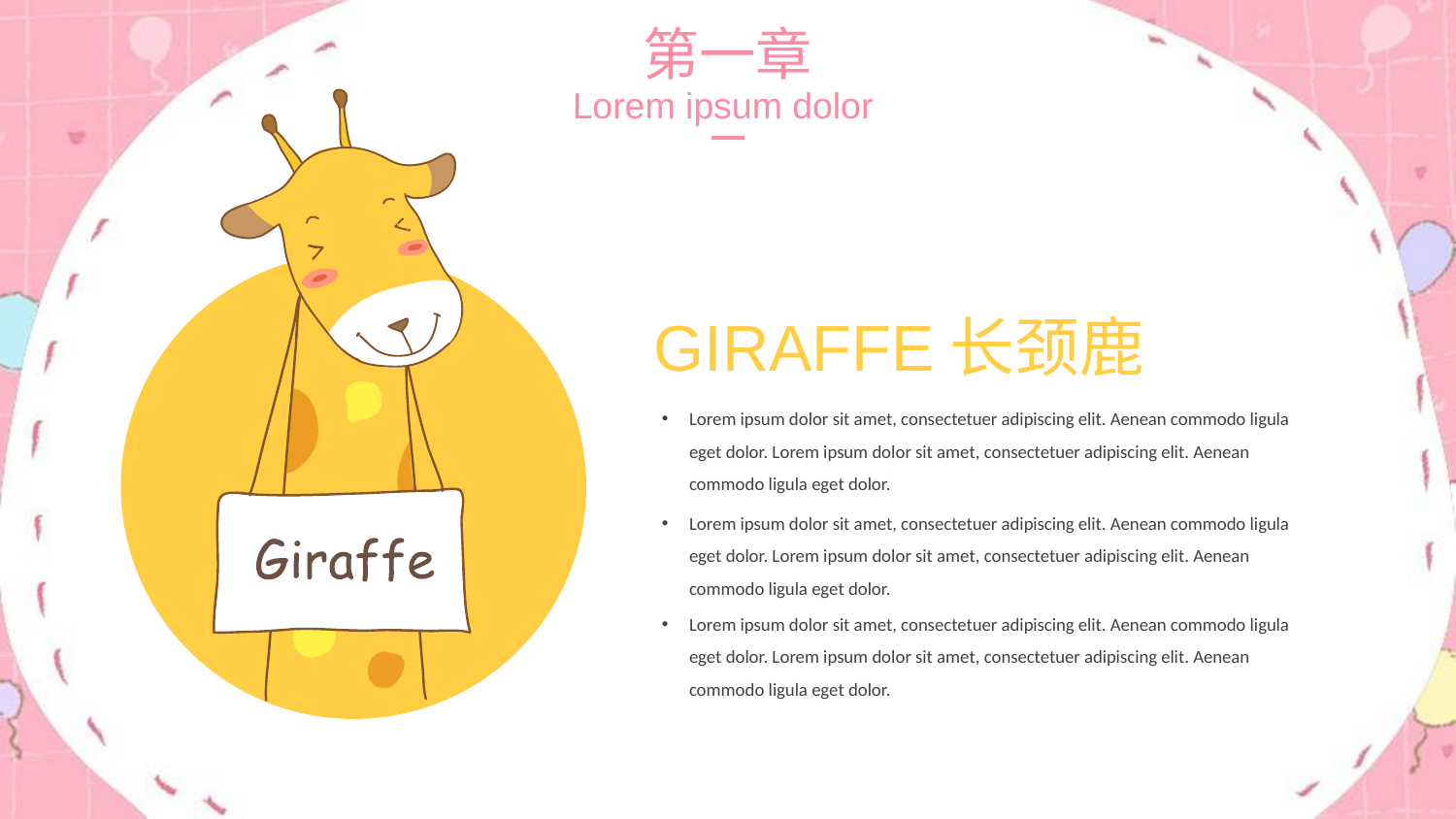

第一章
Lorem ipsum dolor

GIRAFFE长颈鹿
Lorem ipsum dolor sit amet, consectetuer adipiscing elit. Aenean commodo ligula eget dolor. Lorem ipsum dolor sit amet, consectetuer adipiscing elit. Aenean commodo ligula eget dolor.
Lorem ipsum dolor sit amet, consectetuer adipiscing elit. Aenean commodo ligula eget dolor. Lorem ipsum dolor sit amet, consectetuer adipiscing elit. Aenean commodo ligula eget dolor.
Lorem ipsum dolor sit amet, consectetuer adipiscing elit. Aenean commodo ligula eget dolor. Lorem ipsum dolor sit amet, consectetuer adipiscing elit. Aenean commodo ligula eget dolor.